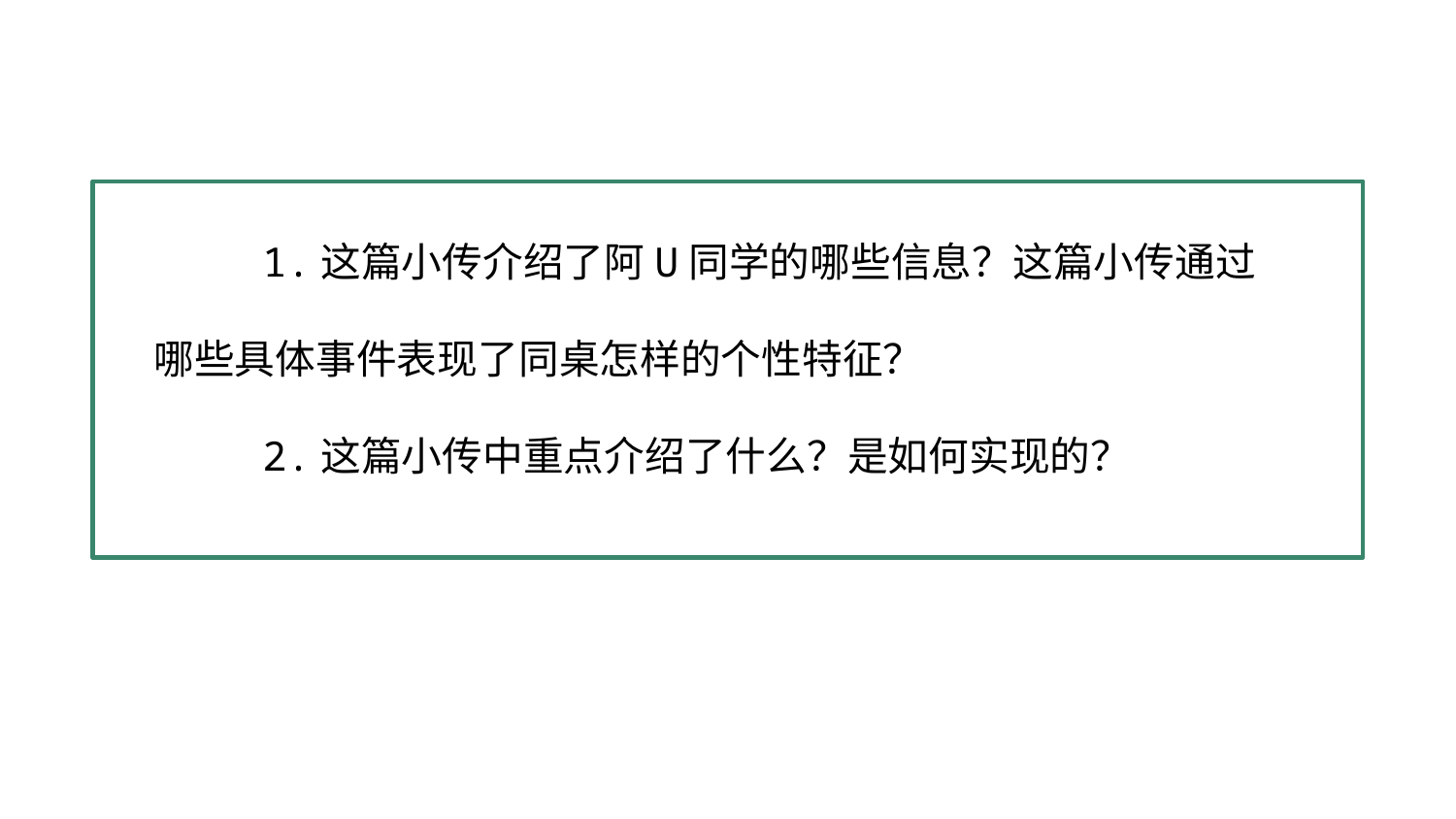

1.这篇小传介绍了阿U同学的哪些信息？这篇小传通过哪些具体事件表现了同桌怎样的个性特征？
2.这篇小传中重点介绍了什么？是如何实现的？